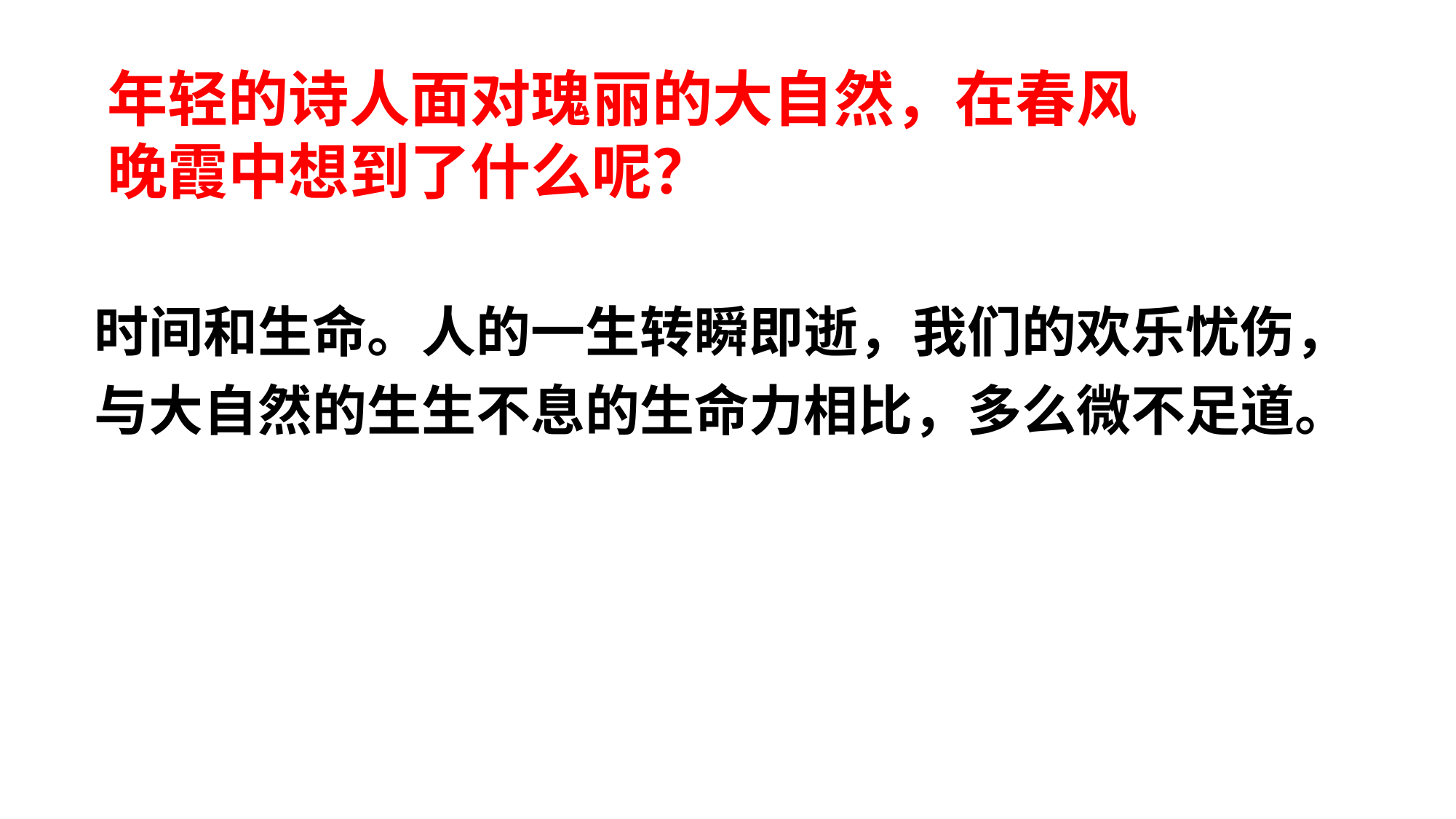

年轻的诗人面对瑰丽的大自然，在春风晚霞中想到了什么呢？
时间和生命。人的一生转瞬即逝，我们的欢乐忧伤，与大自然的生生不息的生命力相比，多么微不足道。